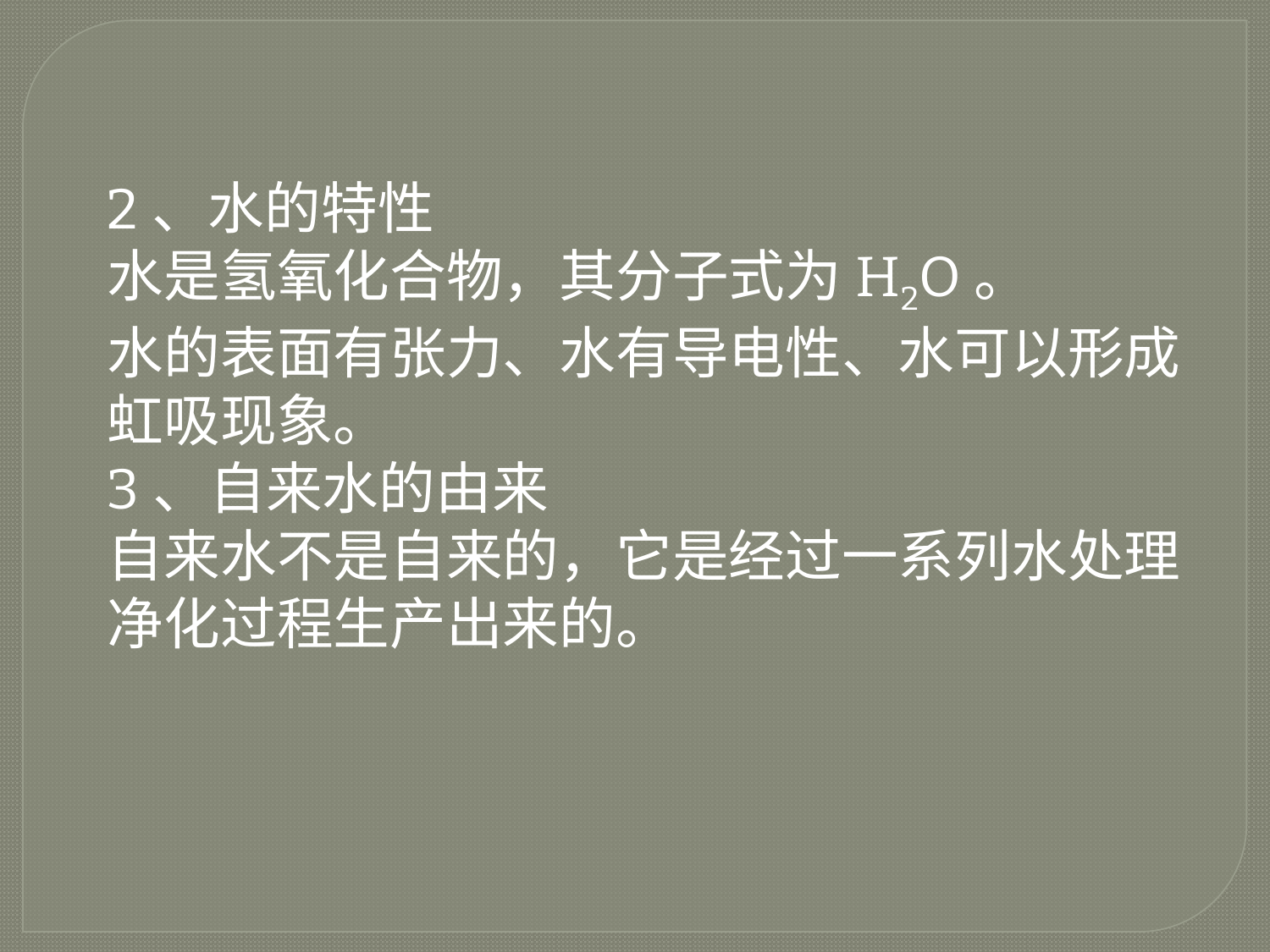

2、水的特性
水是氢氧化合物，其分子式为H2O。
水的表面有张力、水有导电性、水可以形成虹吸现象。
3、自来水的由来
自来水不是自来的，它是经过一系列水处理净化过程生产出来的。